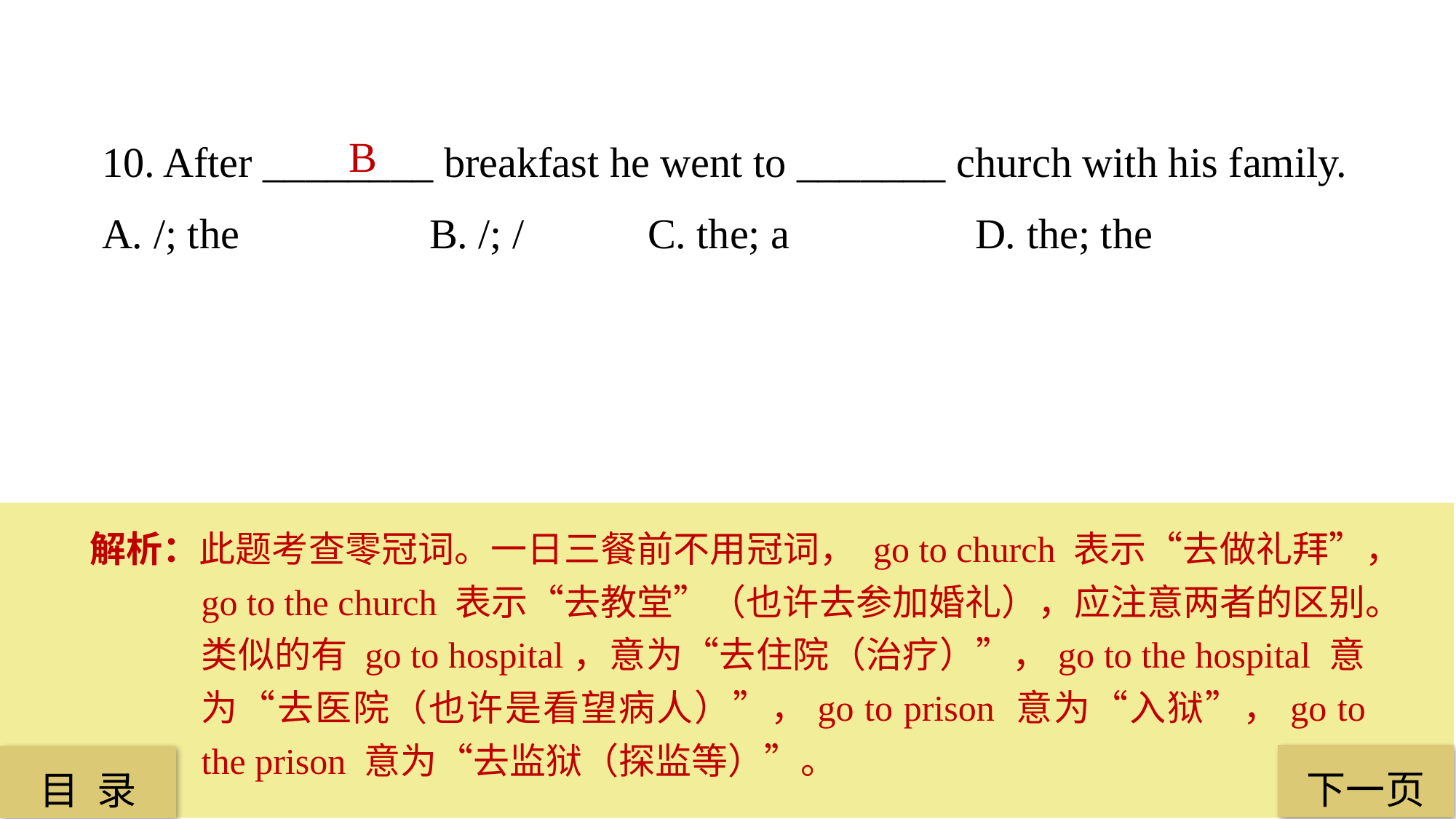

10. After ________ breakfast he went to _______ church with his family.
A. /; the 		B. /; / 		C. the; a 		D. the; the
B
解析：此题考查零冠词。一日三餐前不用冠词， go to church 表示“去做礼拜”，go to the church 表示“去教堂”（也许去参加婚礼），应注意两者的区别。类似的有 go to hospital，意为“去住院（治疗）”，go to the hospital 意为“去医院（也许是看望病人）”，go to prison 意为“入狱”，go to the prison 意为“去监狱（探监等）”。